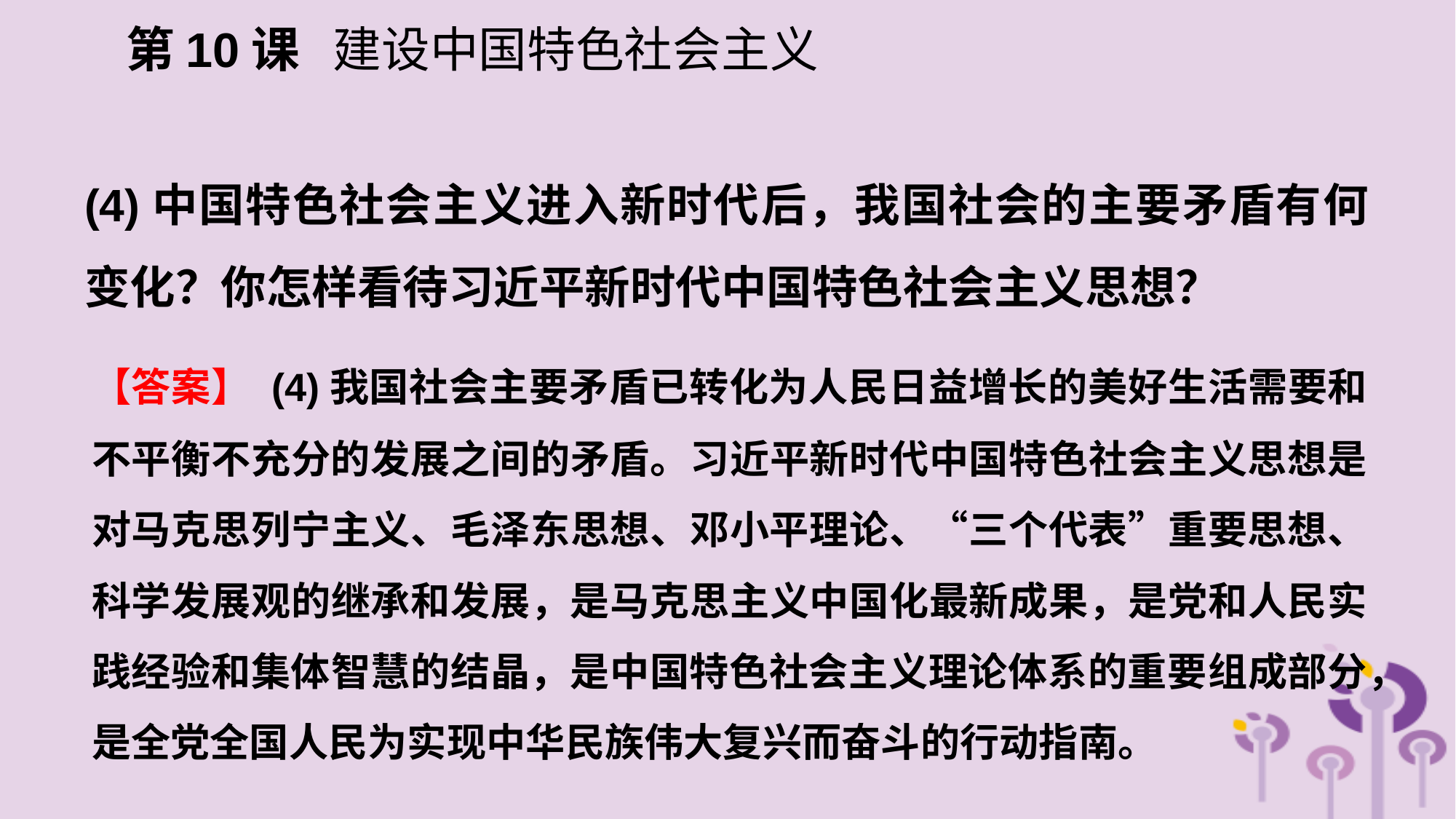

第10课   建设中国特色社会主义
(4)中国特色社会主义进入新时代后，我国社会的主要矛盾有何变化？你怎样看待习近平新时代中国特色社会主义思想？
【答案】 (4)我国社会主要矛盾已转化为人民日益增长的美好生活需要和不平衡不充分的发展之间的矛盾。习近平新时代中国特色社会主义思想是对马克思列宁主义、毛泽东思想、邓小平理论、“三个代表”重要思想、科学发展观的继承和发展，是马克思主义中国化最新成果，是党和人民实践经验和集体智慧的结晶，是中国特色社会主义理论体系的重要组成部分，是全党全国人民为实现中华民族伟大复兴而奋斗的行动指南。